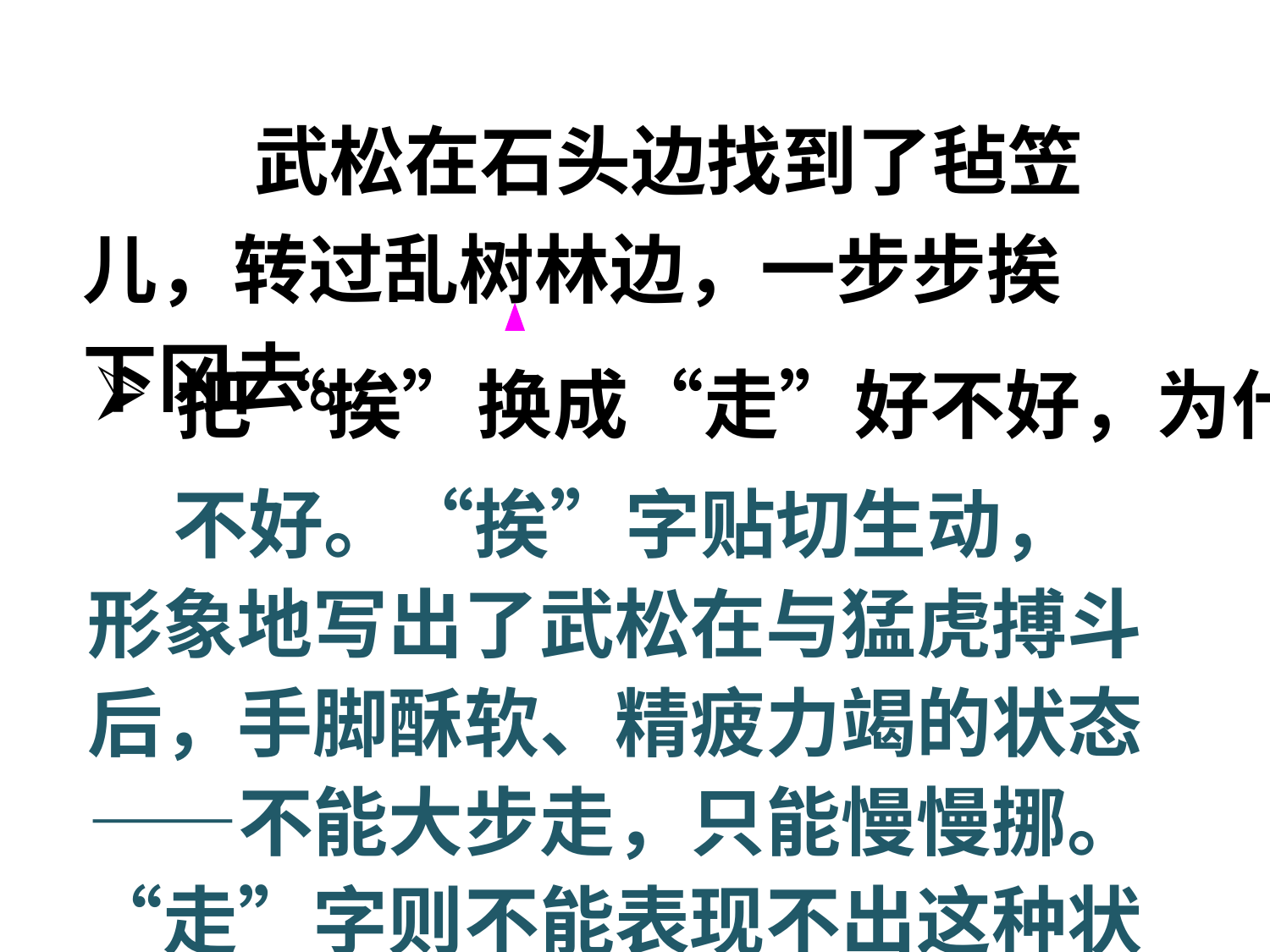

武松在石头边找到了毡笠儿，转过乱树林边，一步步挨下冈去。

把“挨”换成“走”好不好，为什么？
    不好。“挨”字贴切生动，形象地写出了武松在与猛虎搏斗后，手脚酥软、精疲力竭的状态——不能大步走，只能慢慢挪。“走”字则不能表现不出这种状态。